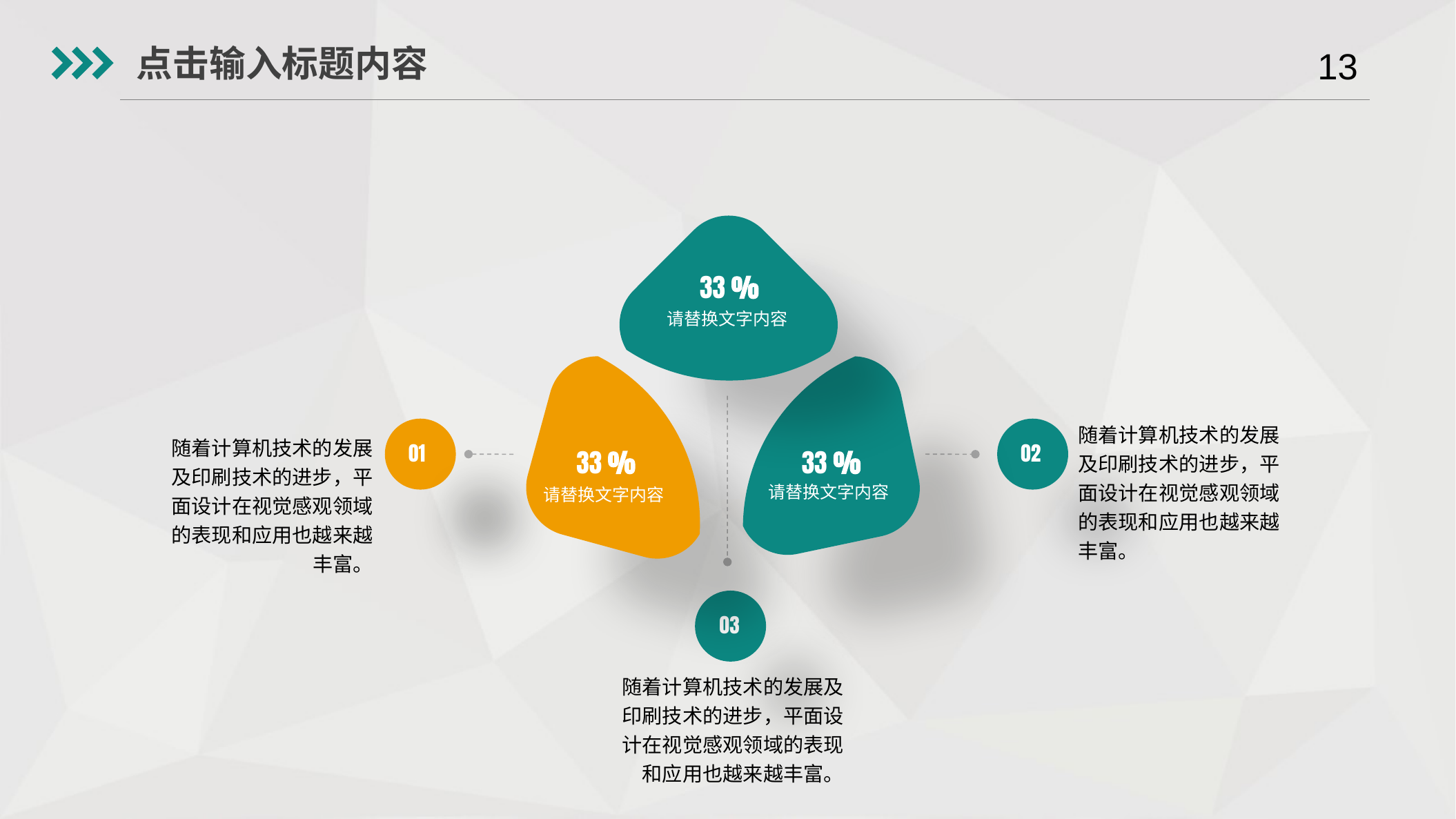

点击输入标题内容

33 %
请替换文字内容

随着计算机技术的发展及印刷技术的进步，平面设计在视觉感观领域的表现和应用也越来越丰富。

33 %
33 %

随着计算机技术的发展及印刷技术的进步，平面设计在视觉感观领域的表现和应用也越来越丰富。
01
02

请替换文字内容
请替换文字内容

03
随着计算机技术的发展及印刷技术的进步，平面设计在视觉感观领域的表现和应用也越来越丰富。
Yanshifu